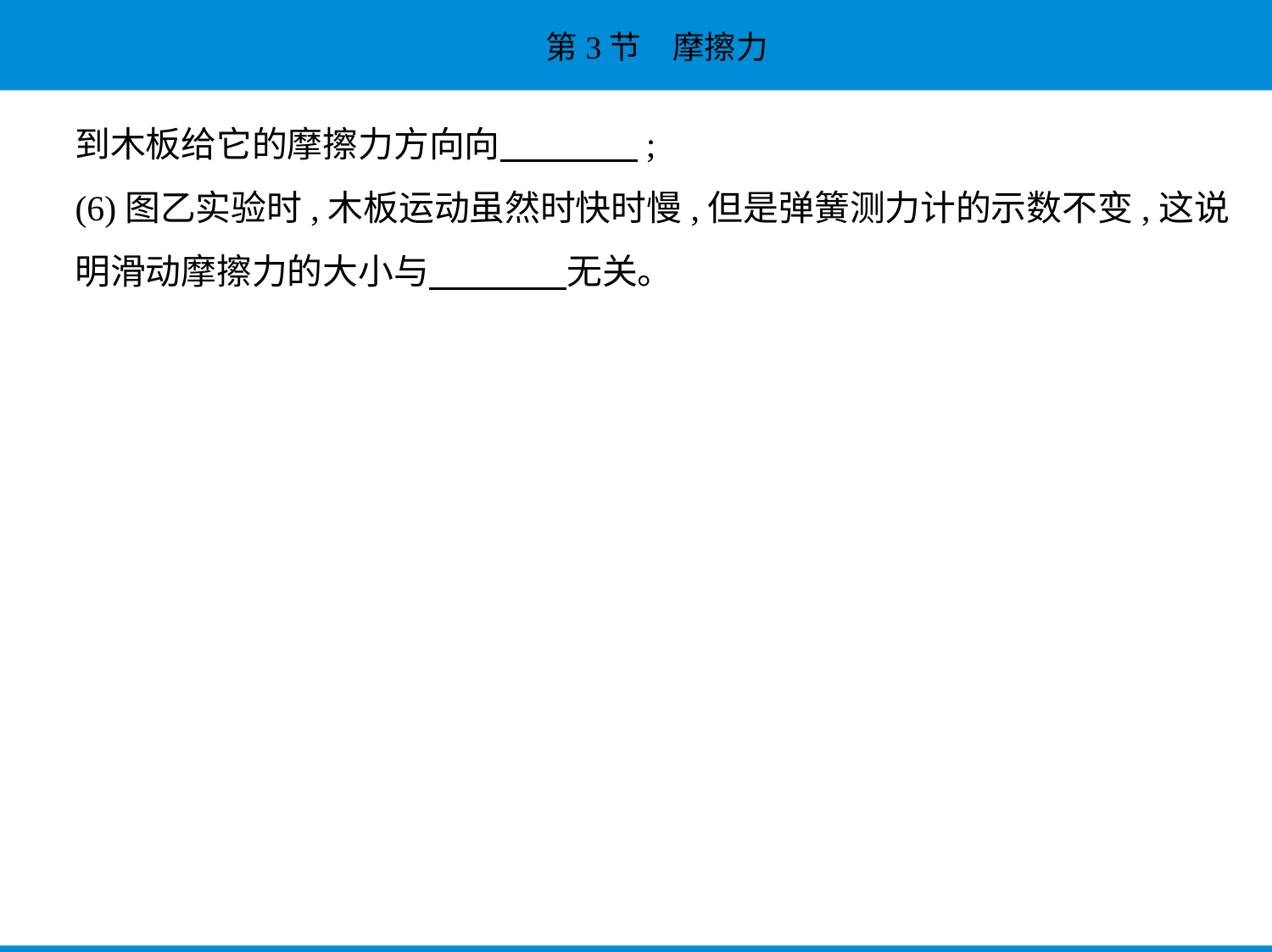

到木板给它的摩擦力方向向　　　    ;
(6)图乙实验时,木板运动虽然时快时慢,但是弹簧测力计的示数不变,这说
明滑动摩擦力的大小与　　　    无关。